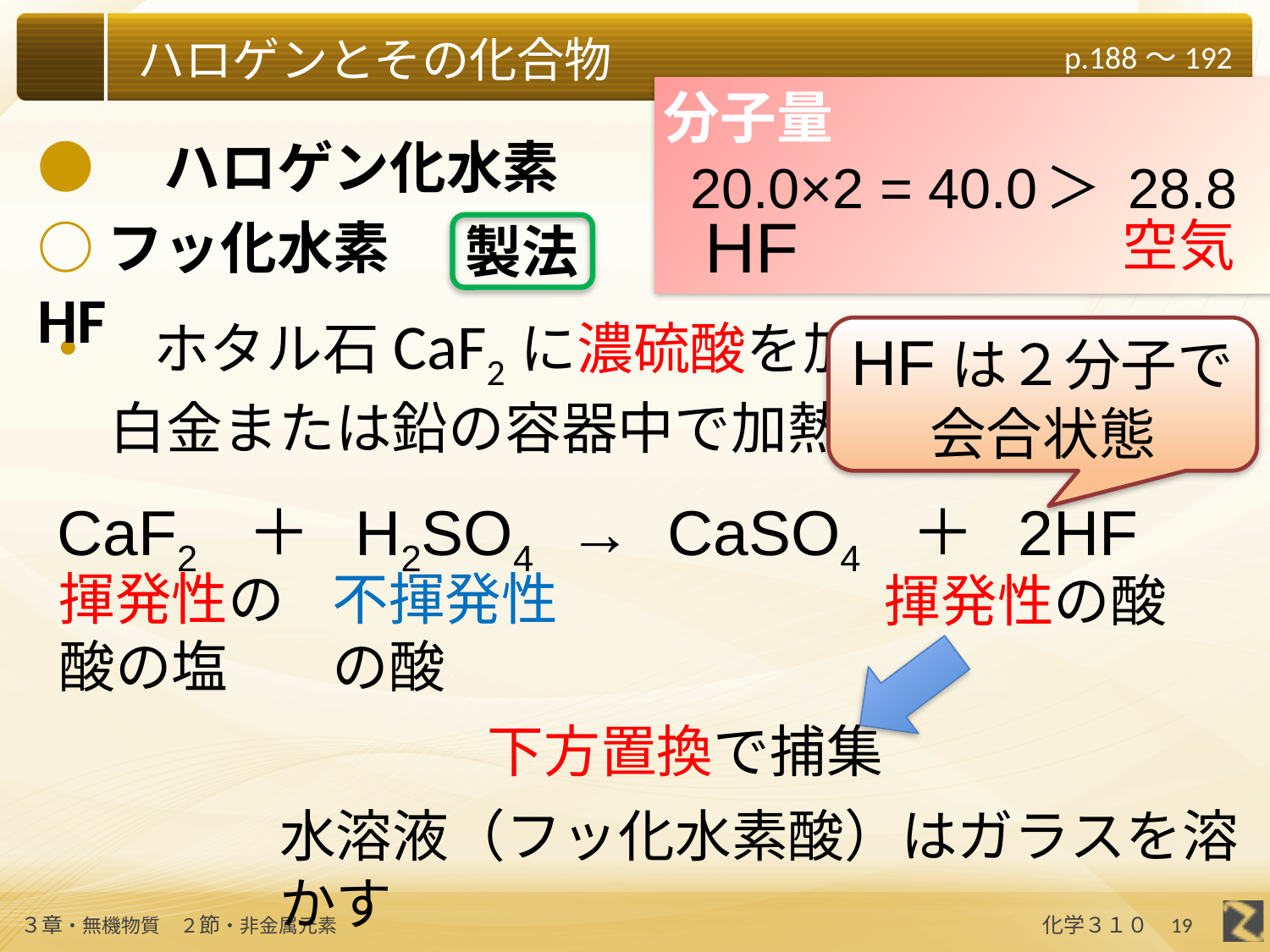

分子量

●　ハロゲン化水素
20.0×2 = 40.0
＞ 28.8
HF
空気
○フッ化水素HF
製法

・　ホタル石CaF2に濃硫酸を加え，
　 白金または鉛の容器中で加熱
HFは２分子で会合状態
CaF2  ＋  H2SO4  →  CaSO4  ＋  2HF
揮発性の
酸の塩
不揮発性の酸
揮発性の酸

下方置換で捕集
水溶液（フッ化水素酸）はガラスを溶かす
19